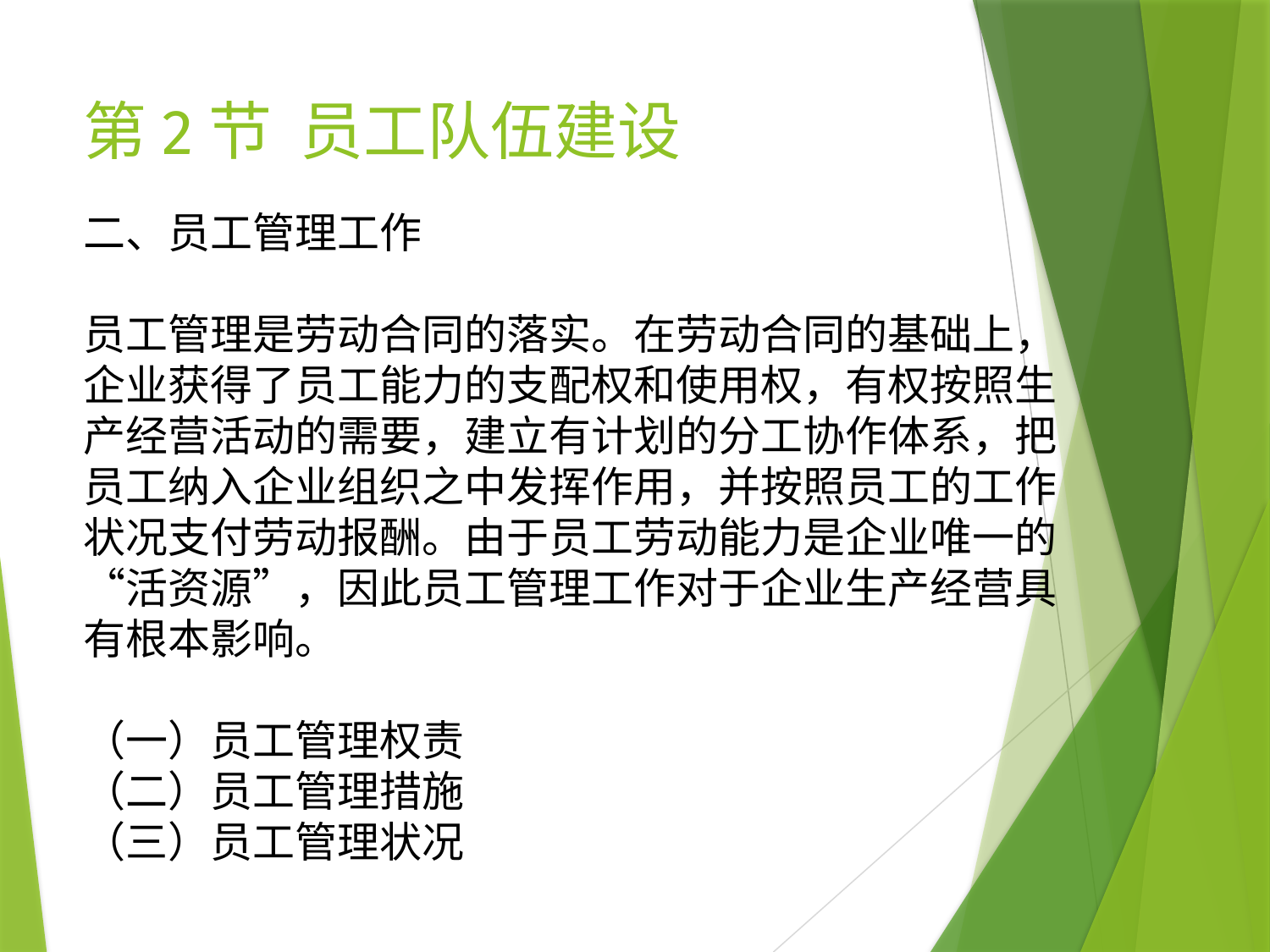

# 第2节  员工队伍建设
二、员工管理工作

员工管理是劳动合同的落实。在劳动合同的基础上，企业获得了员工能力的支配权和使用权，有权按照生产经营活动的需要，建立有计划的分工协作体系，把员工纳入企业组织之中发挥作用，并按照员工的工作状况支付劳动报酬。由于员工劳动能力是企业唯一的“活资源”，因此员工管理工作对于企业生产经营具有根本影响。

（一）员工管理权责
（二）员工管理措施
（三）员工管理状况